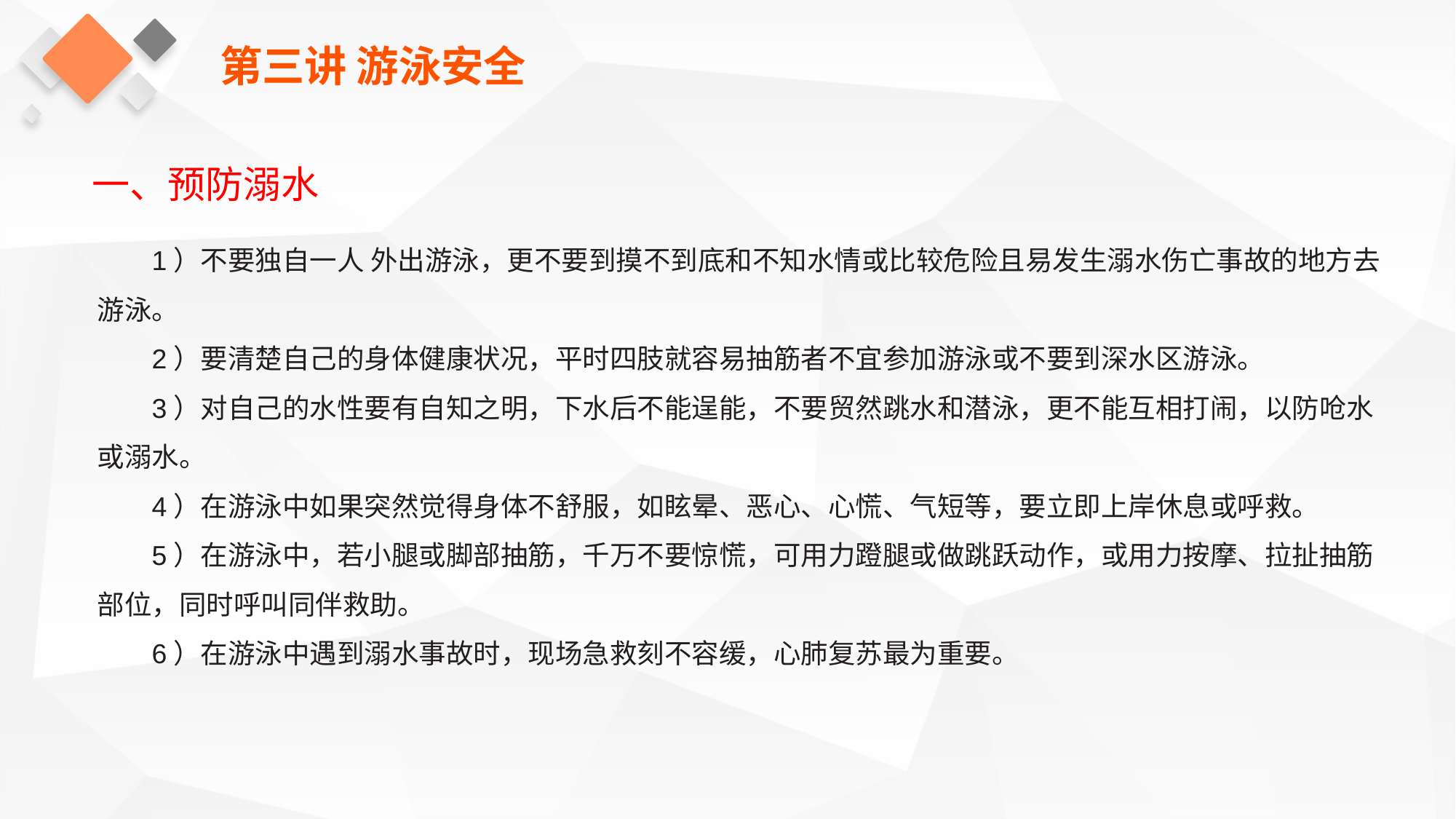

第三讲 游泳安全
一、预防溺水
1）不要独自一人 外出游泳，更不要到摸不到底和不知水情或比较危险且易发生溺水伤亡事故的地方去游泳。
2）要清楚自己的身体健康状况，平时四肢就容易抽筋者不宜参加游泳或不要到深水区游泳。
3）对自己的水性要有自知之明，下水后不能逞能，不要贸然跳水和潜泳，更不能互相打闹，以防呛水或溺水。
4）在游泳中如果突然觉得身体不舒服，如眩晕、恶心、心慌、气短等，要立即上岸休息或呼救。
5）在游泳中，若小腿或脚部抽筋，千万不要惊慌，可用力蹬腿或做跳跃动作，或用力按摩、拉扯抽筋部位，同时呼叫同伴救助。
6）在游泳中遇到溺水事故时，现场急救刻不容缓，心肺复苏最为重要。